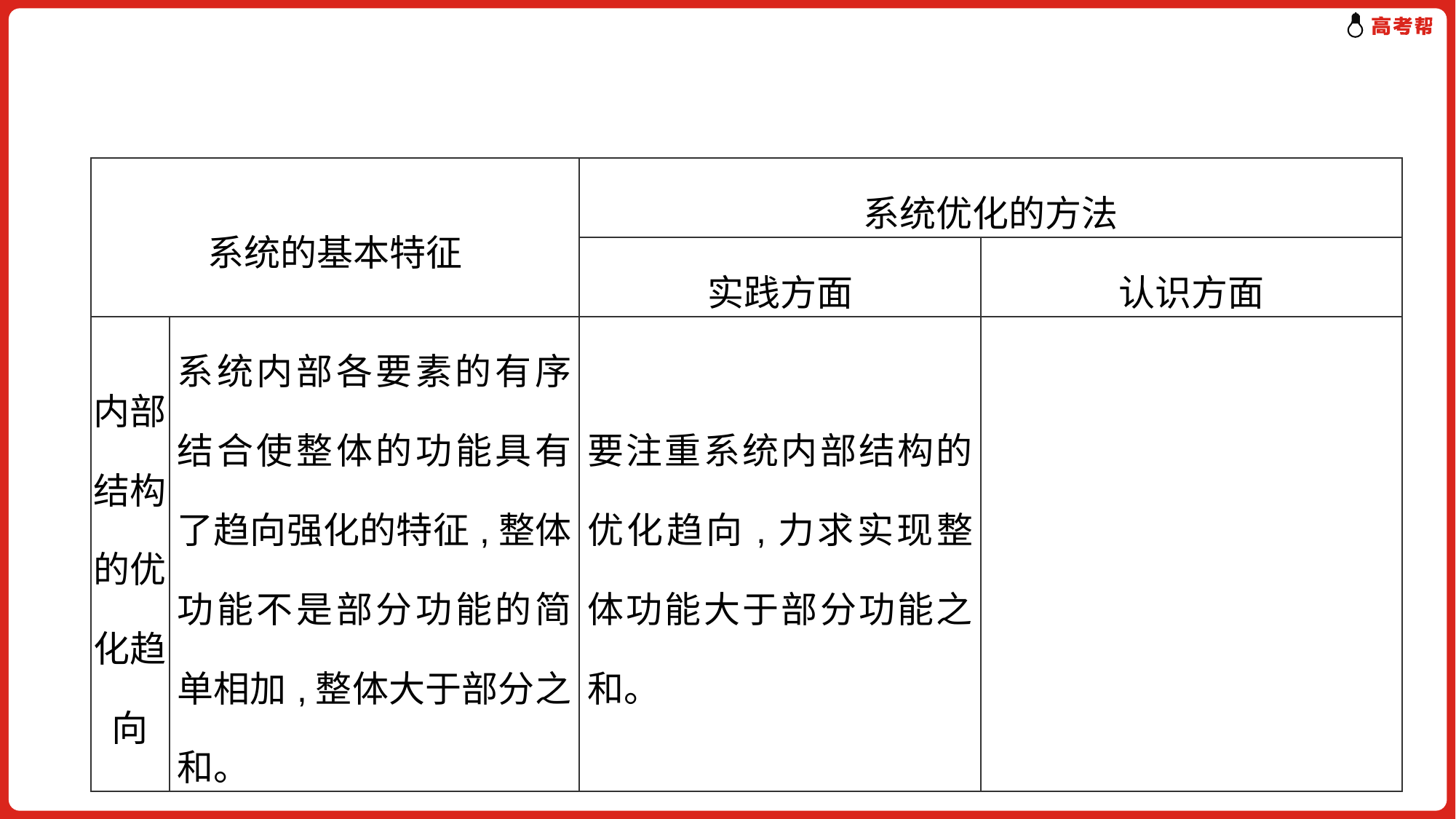

| 系统的基本特征 |  | 系统优化的方法 |  |
| --- | --- | --- | --- |
|  |  | 实践方面 | 认识方面 |
| 内部结构的优化趋向 | 系统内部各要素的有序结合使整体的功能具有了趋向强化的特征,整体功能不是部分功能的简单相加,整体大于部分之和。 | 要注重系统内部结构的优化趋向,力求实现整体功能大于部分功能之和。 |  |